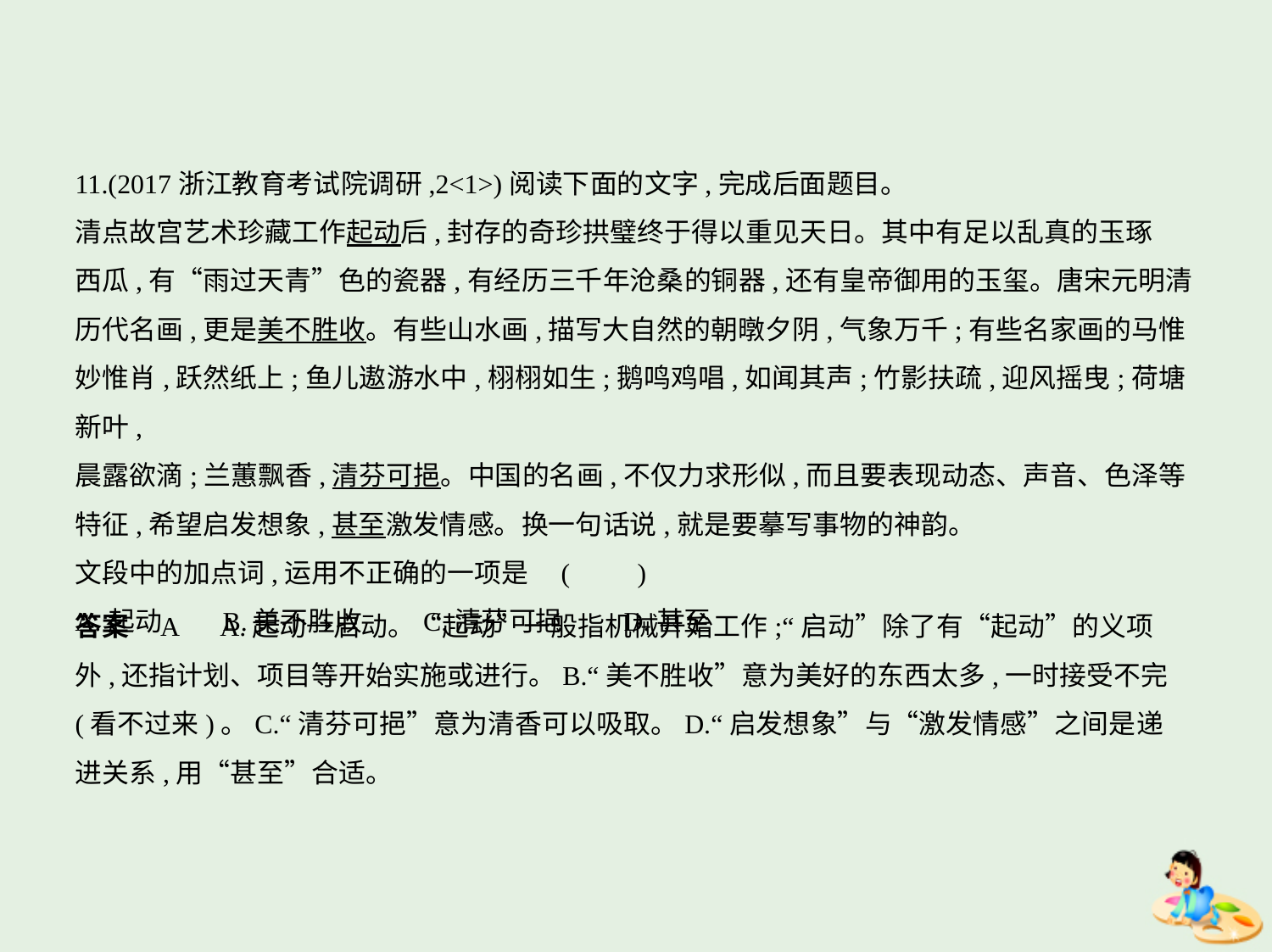

11.(2017浙江教育考试院调研,2<1>)阅读下面的文字,完成后面题目。
清点故宫艺术珍藏工作起动后,封存的奇珍拱璧终于得以重见天日。其中有足以乱真的玉琢
西瓜,有“雨过天青”色的瓷器,有经历三千年沧桑的铜器,还有皇帝御用的玉玺。唐宋元明清
历代名画,更是美不胜收。有些山水画,描写大自然的朝暾夕阴,气象万千;有些名家画的马惟
妙惟肖,跃然纸上;鱼儿遨游水中,栩栩如生;鹅鸣鸡唱,如闻其声;竹影扶疏,迎风摇曳;荷塘新叶,
晨露欲滴;兰蕙飘香,清芬可挹。中国的名画,不仅力求形似,而且要表现动态、声音、色泽等
特征,希望启发想象,甚至激发情感。换一句话说,就是要摹写事物的神韵。
文段中的加点词,运用不正确的一项是 (　　)
A.起动　　B.美不胜收　　C.清芬可挹　　D.甚至
答案    A　A.起动→启动。“起动”一般指机械开始工作;“启动”除了有“起动”的义项
外,还指计划、项目等开始实施或进行。B.“美不胜收”意为美好的东西太多,一时接受不完
(看不过来)。C.“清芬可挹”意为清香可以吸取。D.“启发想象”与“激发情感”之间是递
进关系,用“甚至”合适。